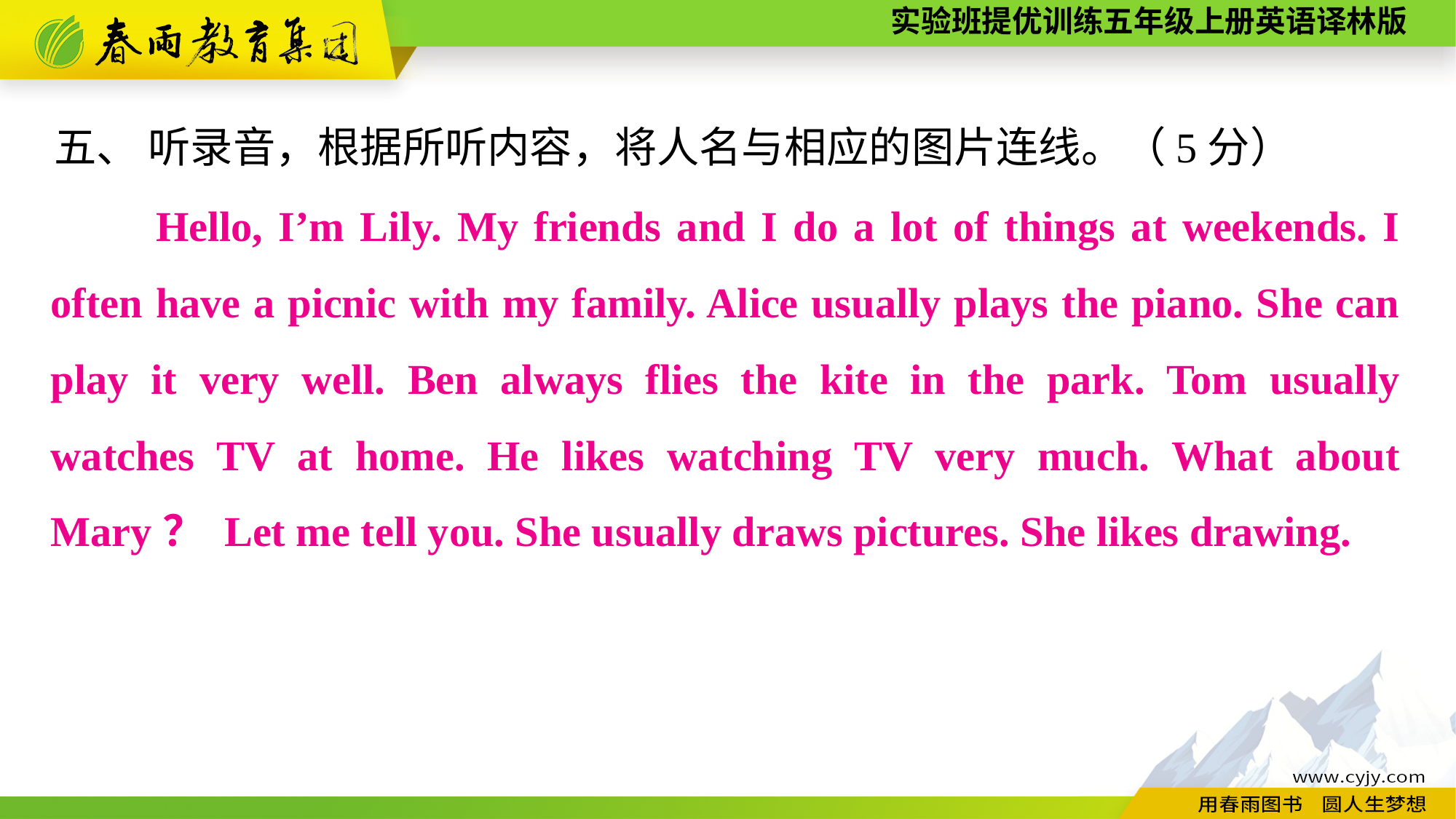

五、 听录音，根据所听内容，将人名与相应的图片连线。（5分）
　　Hello, I’m Lily. My friends and I do a lot of things at weekends. I often have a picnic with my family. Alice usually plays the piano. She can play it very well. Ben always flies the kite in the park. Tom usually watches TV at home. He likes watching TV very much. What about Mary？ Let me tell you. She usually draws pictures. She likes drawing.